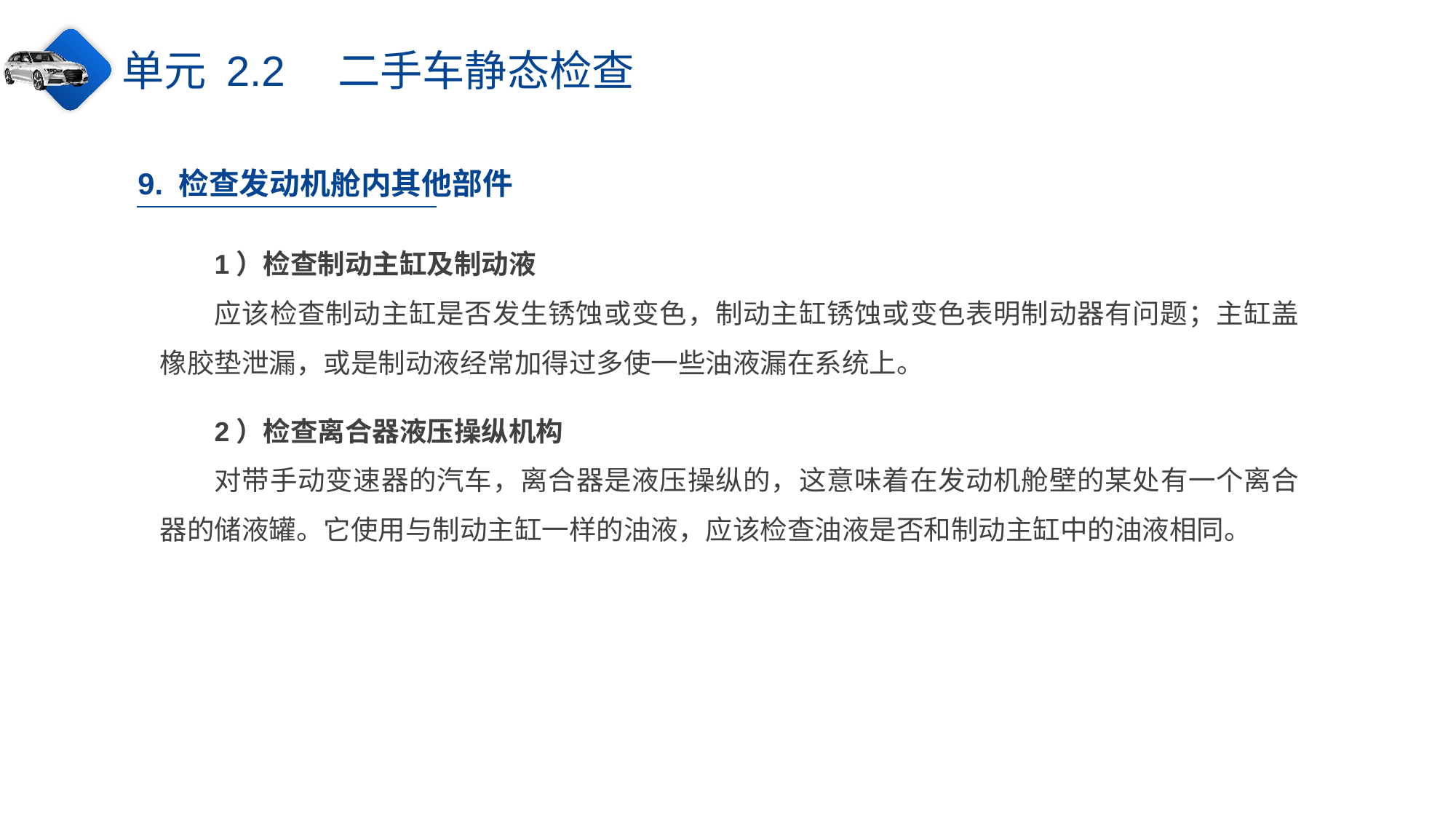

单元 2.2　二手车静态检查
9. 检查发动机舱内其他部件
1）检查制动主缸及制动液
应该检查制动主缸是否发生锈蚀或变色，制动主缸锈蚀或变色表明制动器有问题；主缸盖橡胶垫泄漏，或是制动液经常加得过多使一些油液漏在系统上。
2）检查离合器液压操纵机构
对带手动变速器的汽车，离合器是液压操纵的，这意味着在发动机舱壁的某处有一个离合器的储液罐。它使用与制动主缸一样的油液，应该检查油液是否和制动主缸中的油液相同。